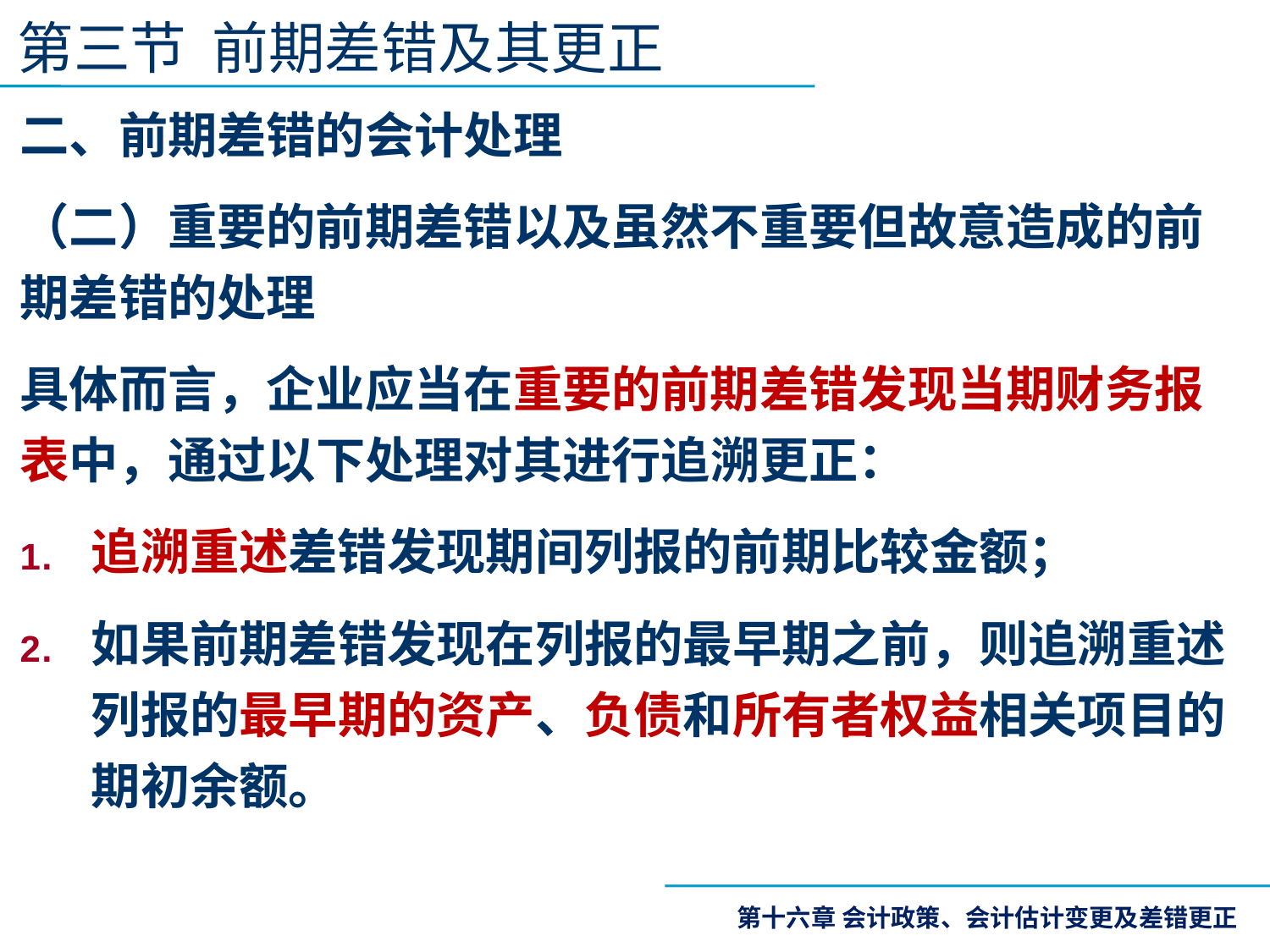

第三节  前期差错及其更正
二、前期差错的会计处理
（二）重要的前期差错以及虽然不重要但故意造成的前期差错的处理
具体而言，企业应当在重要的前期差错发现当期财务报表中，通过以下处理对其进行追溯更正：
追溯重述差错发现期间列报的前期比较金额；
如果前期差错发现在列报的最早期之前，则追溯重述列报的最早期的资产、负债和所有者权益相关项目的期初余额。